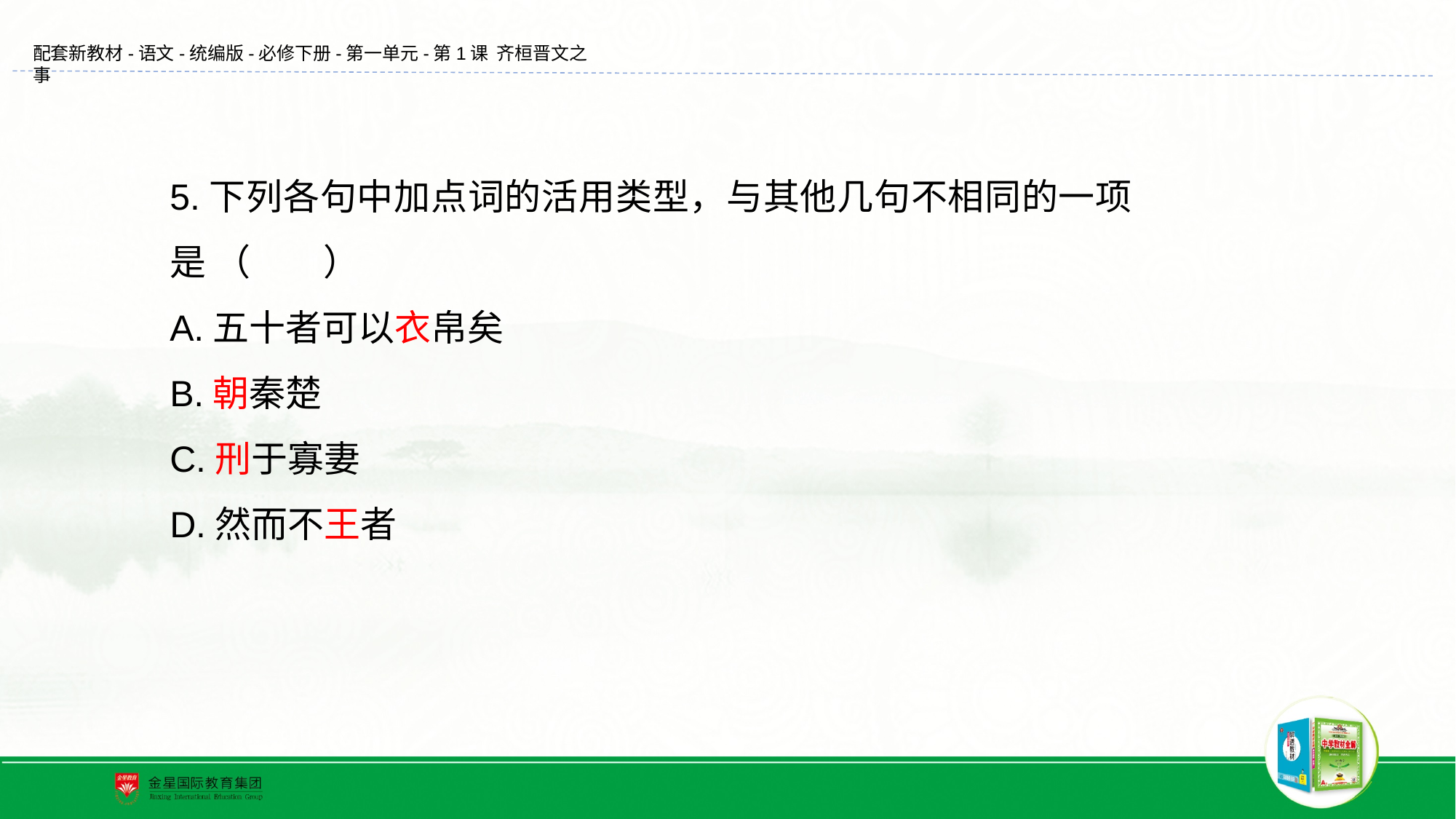

5.下列各句中加点词的活用类型，与其他几句不相同的一项是 （　　）
A.五十者可以衣帛矣
B.朝秦楚
C.刑于寡妻
D.然而不王者